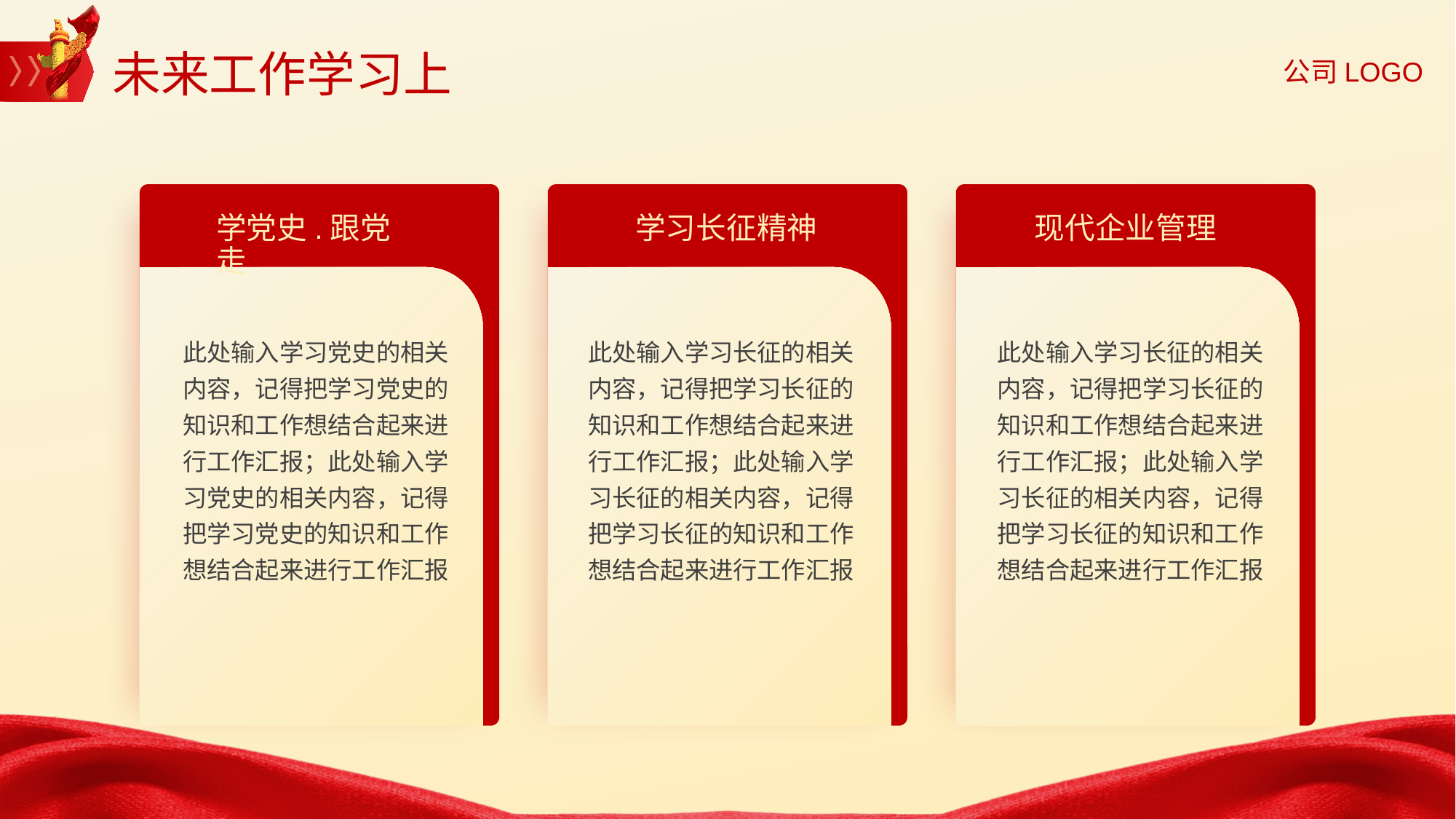

未来工作学习上

学党史.跟党走
学习长征精神
现代企业管理
此处输入学习党史的相关内容，记得把学习党史的知识和工作想结合起来进行工作汇报；此处输入学习党史的相关内容，记得把学习党史的知识和工作想结合起来进行工作汇报
此处输入学习长征的相关内容，记得把学习长征的知识和工作想结合起来进行工作汇报；此处输入学习长征的相关内容，记得把学习长征的知识和工作想结合起来进行工作汇报
此处输入学习长征的相关内容，记得把学习长征的知识和工作想结合起来进行工作汇报；此处输入学习长征的相关内容，记得把学习长征的知识和工作想结合起来进行工作汇报